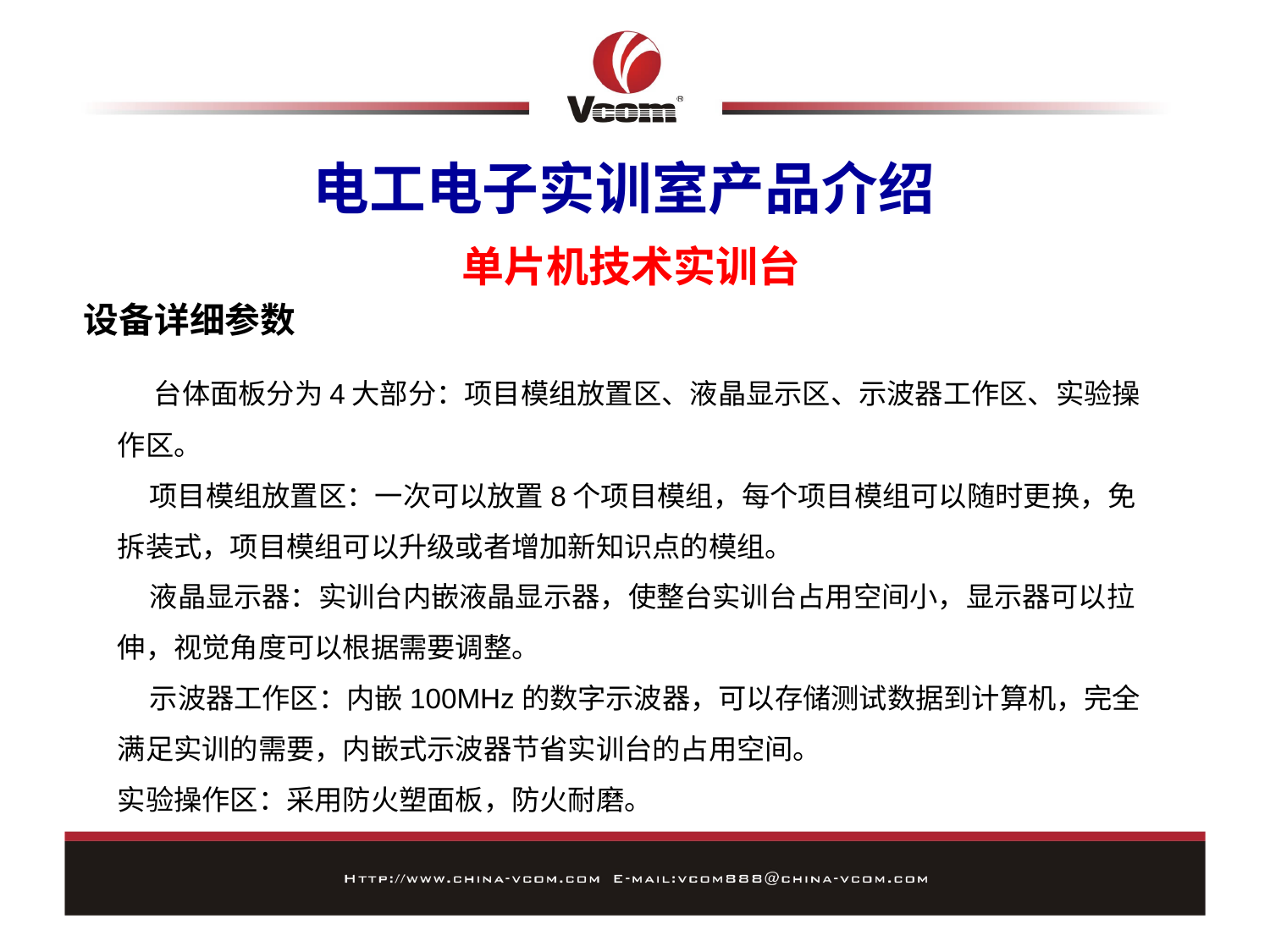

电工电子实训室产品介绍
单片机技术实训台
设备详细参数
    台体面板分为4大部分：项目模组放置区、液晶显示区、示波器工作区、实验操作区。
    项目模组放置区：一次可以放置8个项目模组，每个项目模组可以随时更换，免拆装式，项目模组可以升级或者增加新知识点的模组。
    液晶显示器：实训台内嵌液晶显示器，使整台实训台占用空间小，显示器可以拉伸，视觉角度可以根据需要调整。
    示波器工作区：内嵌100MHz的数字示波器，可以存储测试数据到计算机，完全满足实训的需要，内嵌式示波器节省实训台的占用空间。
实验操作区：采用防火塑面板，防火耐磨。